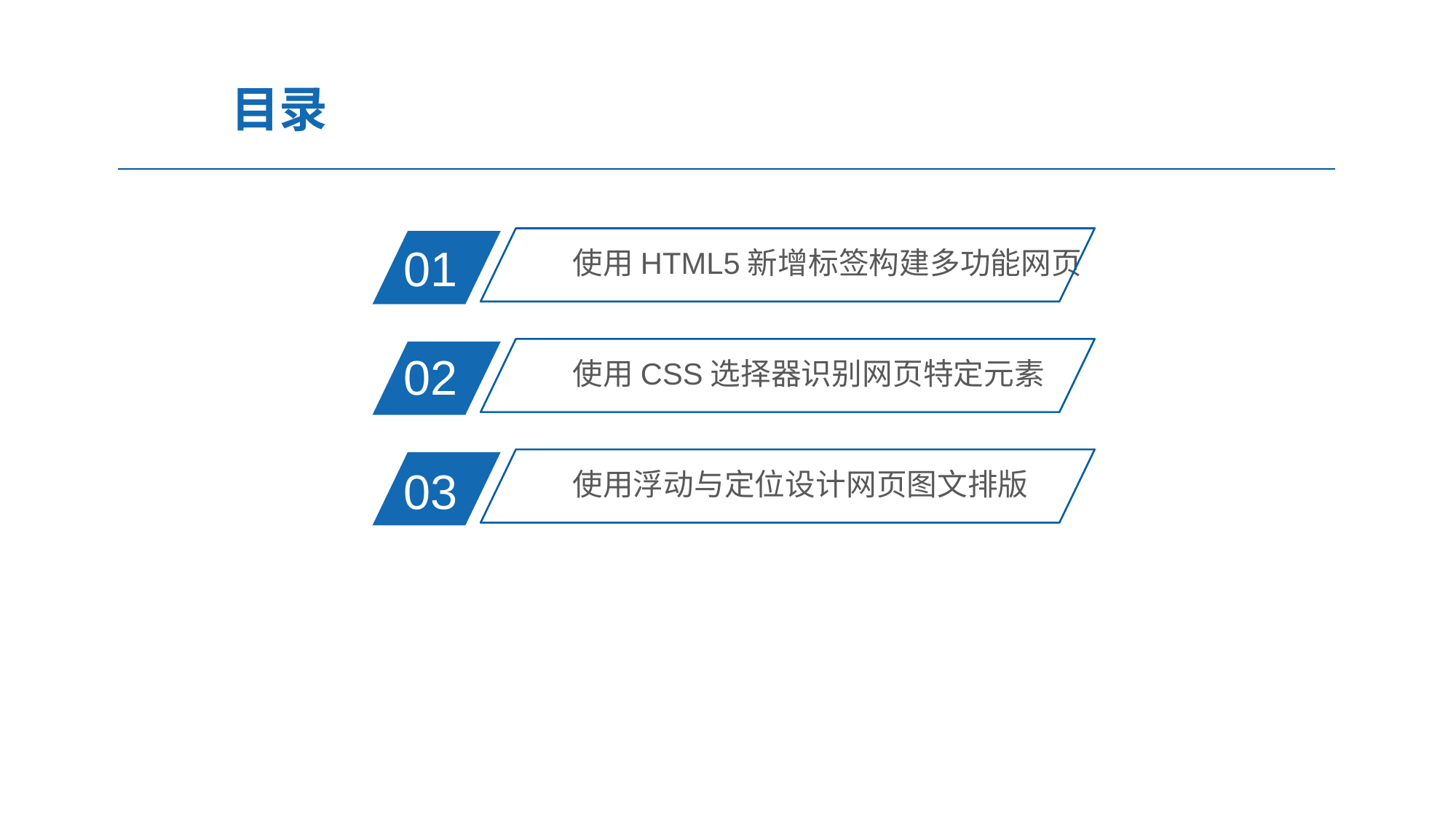

目录

使用HTML5新增标签构建多功能网页

01

使用CSS选择器识别网页特定元素
02

使用浮动与定位设计网页图文排版

03